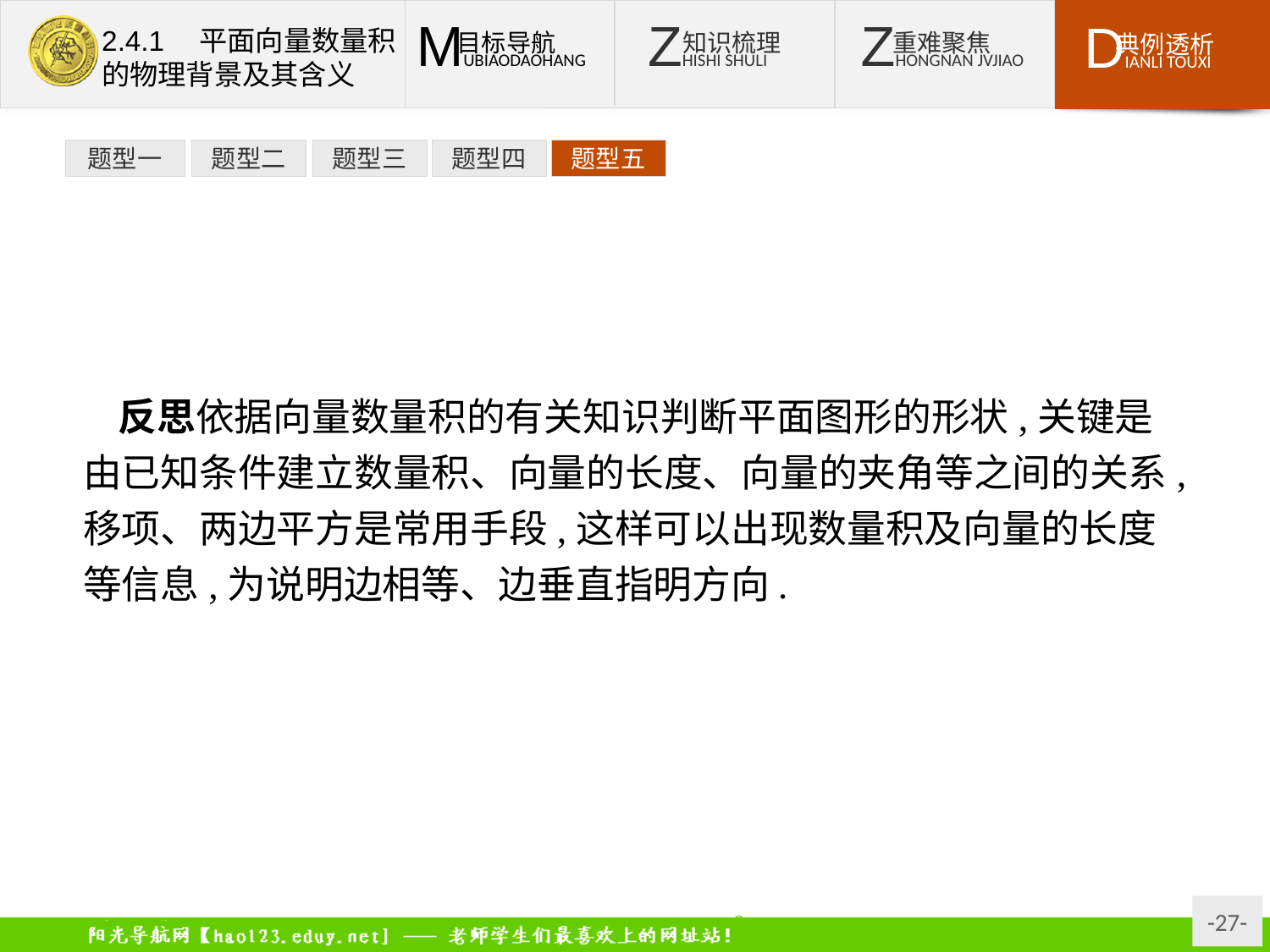

题型一
题型二
题型三
题型四
题型五
反思依据向量数量积的有关知识判断平面图形的形状,关键是由已知条件建立数量积、向量的长度、向量的夹角等之间的关系,移项、两边平方是常用手段,这样可以出现数量积及向量的长度等信息,为说明边相等、边垂直指明方向.